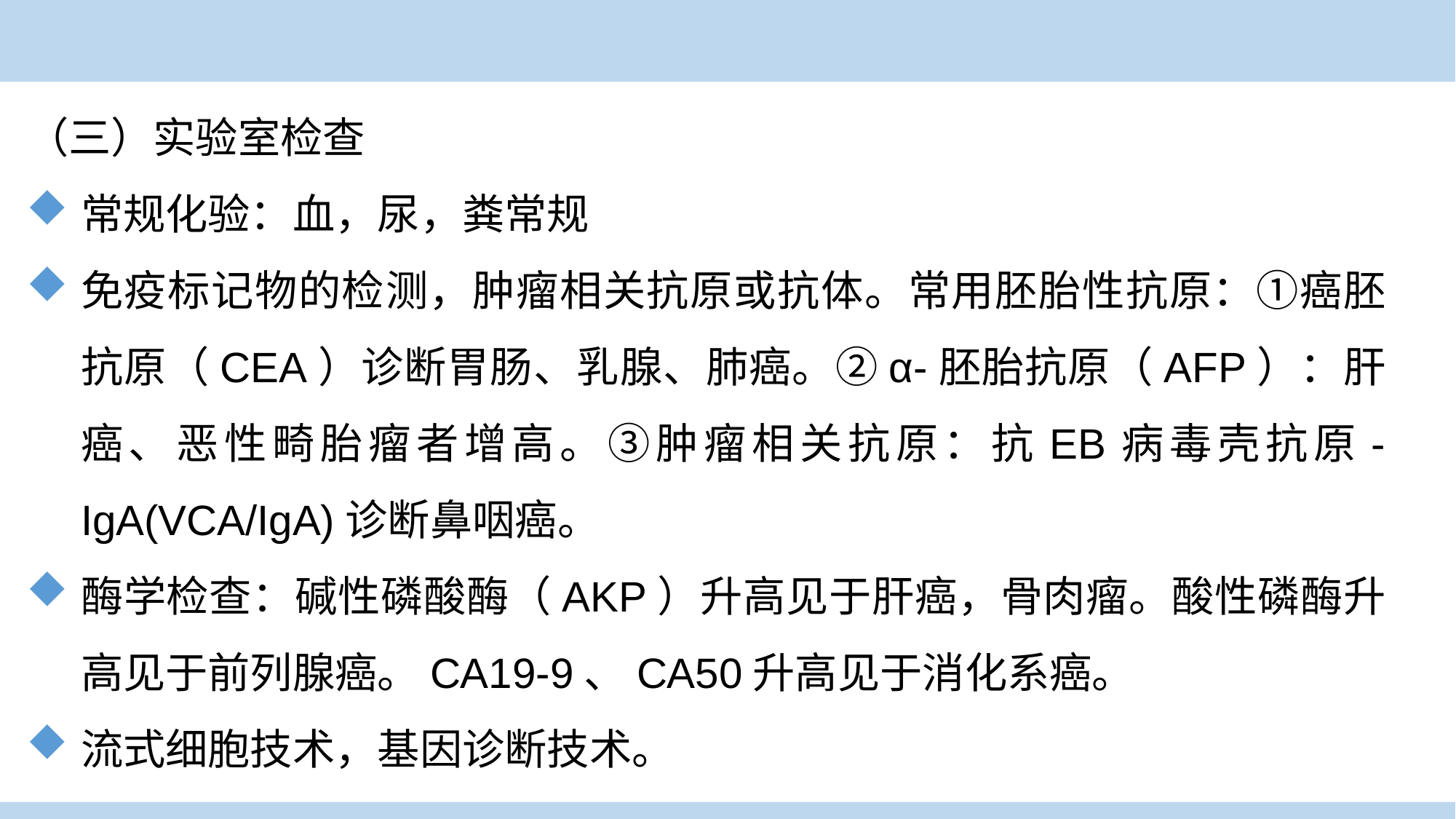

（三）实验室检查
常规化验：血，尿，粪常规
免疫标记物的检测，肿瘤相关抗原或抗体。常用胚胎性抗原：①癌胚抗原（CEA）诊断胃肠、乳腺、肺癌。②α-胚胎抗原（AFP）：肝癌、恶性畸胎瘤者增高。③肿瘤相关抗原：抗EB病毒壳抗原-IgA(VCA/IgA)诊断鼻咽癌。
酶学检查：碱性磷酸酶（AKP）升高见于肝癌，骨肉瘤。酸性磷酶升高见于前列腺癌。CA19-9、CA50升高见于消化系癌。
流式细胞技术，基因诊断技术。